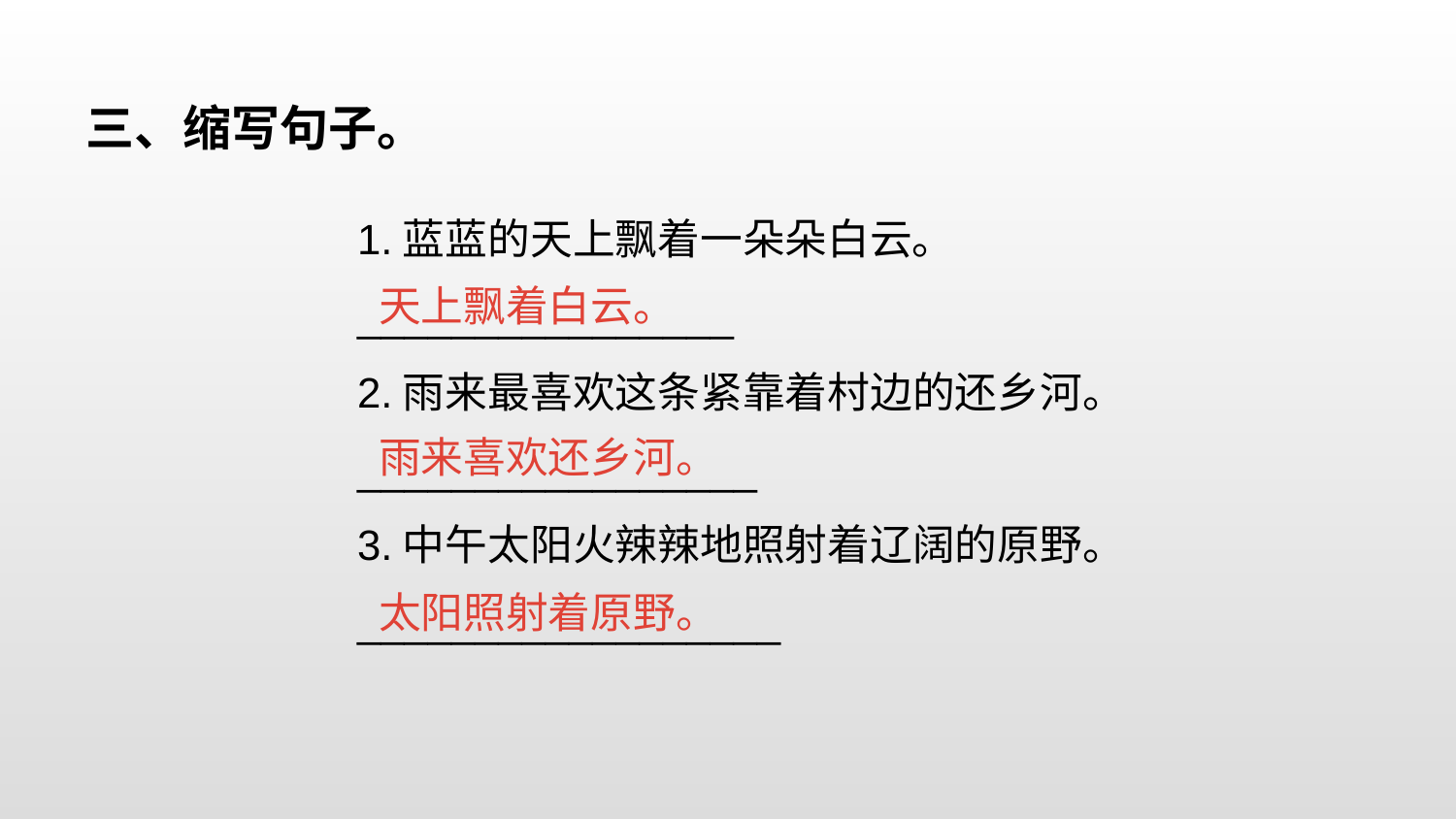

三、缩写句子。
1.蓝蓝的天上飘着一朵朵白云。
________________
2.雨来最喜欢这条紧靠着村边的还乡河。 _________________
3.中午太阳火辣辣地照射着辽阔的原野。
__________________
 天上飘着白云。
 雨来喜欢还乡河。
 太阳照射着原野。